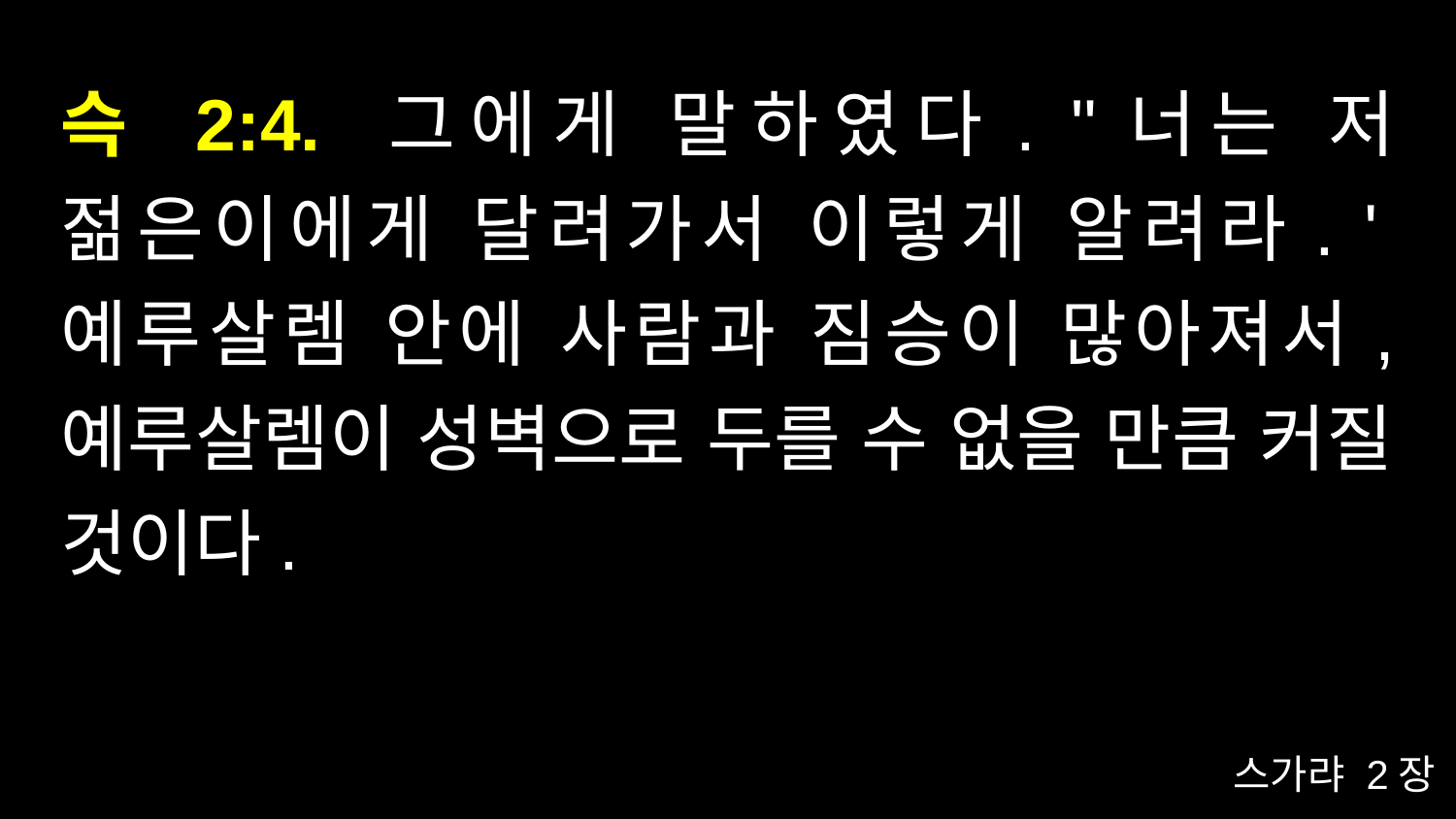

# 슥 2:4. 그에게 말하였다. "너는 저 젊은이에게 달려가서 이렇게 알려라. '예루살렘 안에 사람과 짐승이 많아져서, 예루살렘이 성벽으로 두를 수 없을 만큼 커질 것이다.
스가랴 2장